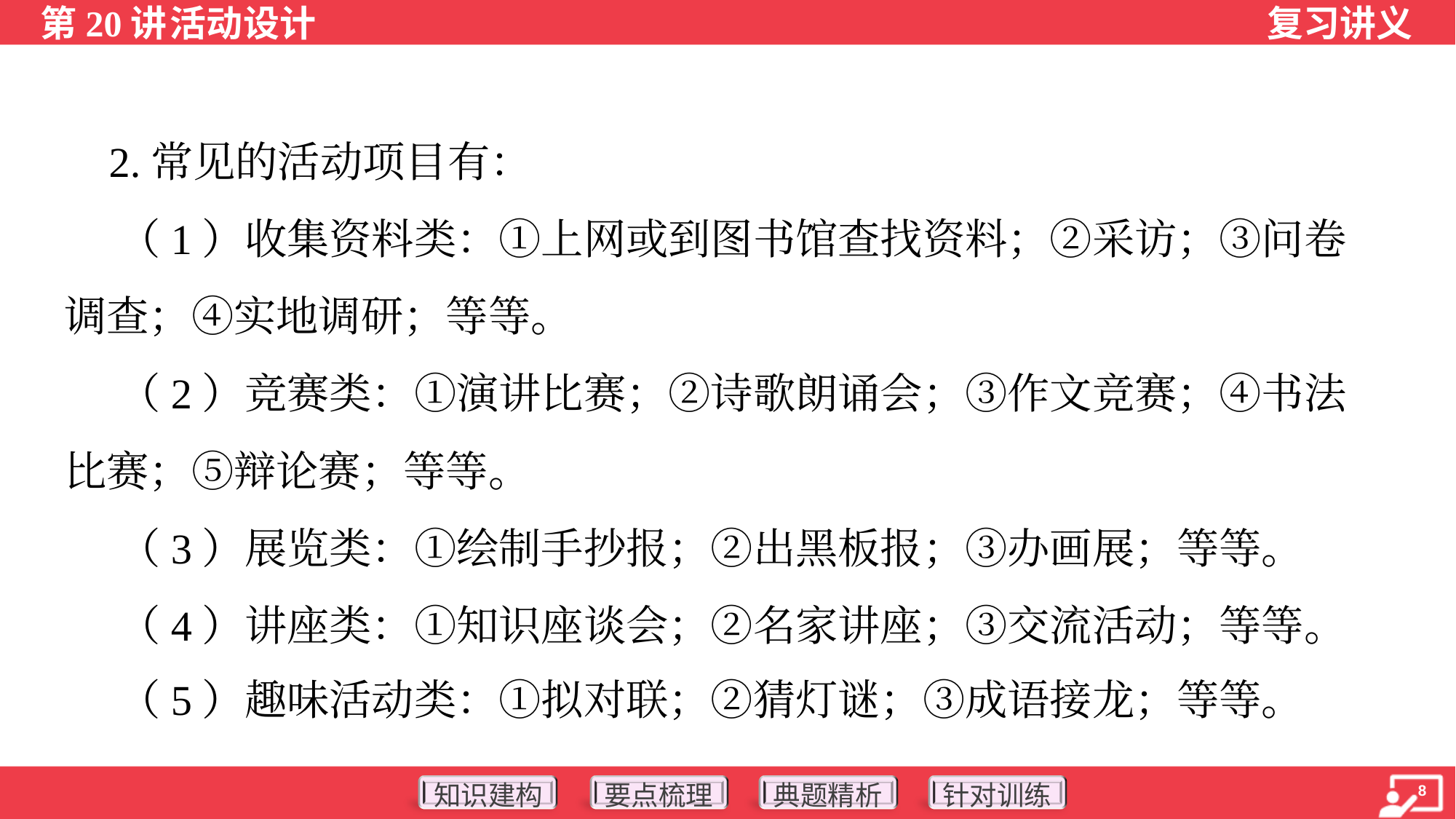

2.常见的活动项目有：
    （1）收集资料类：①上网或到图书馆查找资料；②采访；③问卷
调查；④实地调研；等等。
    （2）竞赛类：①演讲比赛；②诗歌朗诵会；③作文竞赛；④书法
比赛；⑤辩论赛；等等。
    （3）展览类：①绘制手抄报；②出黑板报；③办画展；等等。
    （4）讲座类：①知识座谈会；②名家讲座；③交流活动；等等。
    （5）趣味活动类：①拟对联；②猜灯谜；③成语接龙；等等。